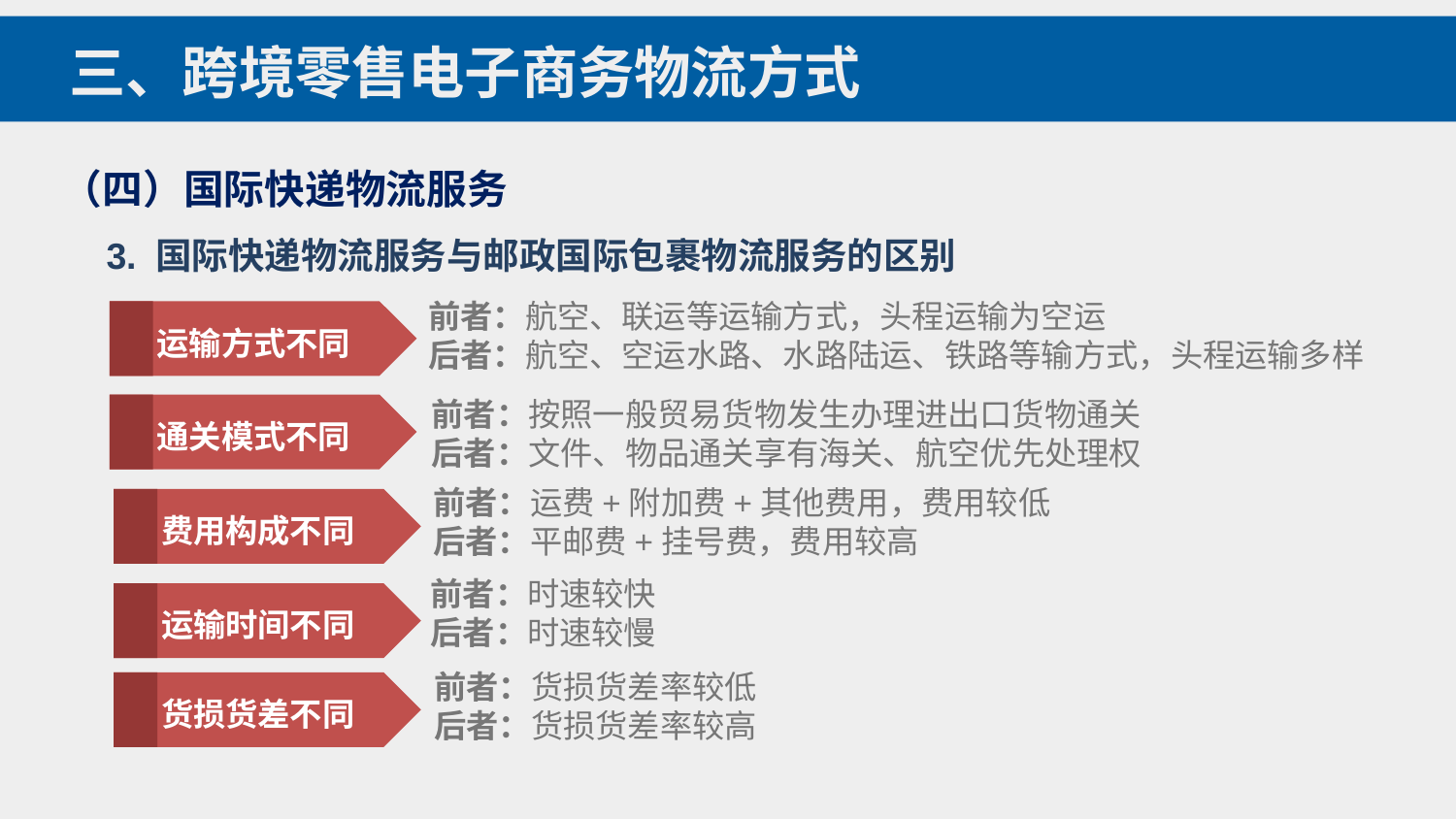

三、跨境零售电子商务物流方式
（四）国际快递物流服务
3. 国际快递物流服务与邮政国际包裹物流服务的区别
前者：航空、联运等运输方式，头程运输为空运
后者：航空、空运水路、水路陆运、铁路等输方式，头程运输多样
运输方式不同

前者：按照一般贸易货物发生办理进出口货物通关
后者：文件、物品通关享有海关、航空优先处理权
通关模式不同

前者：运费+附加费+其他费用，费用较低
后者：平邮费+挂号费，费用较高
费用构成不同

前者：时速较快
后者：时速较慢
运输时间不同

前者：货损货差率较低
后者：货损货差率较高
货损货差不同